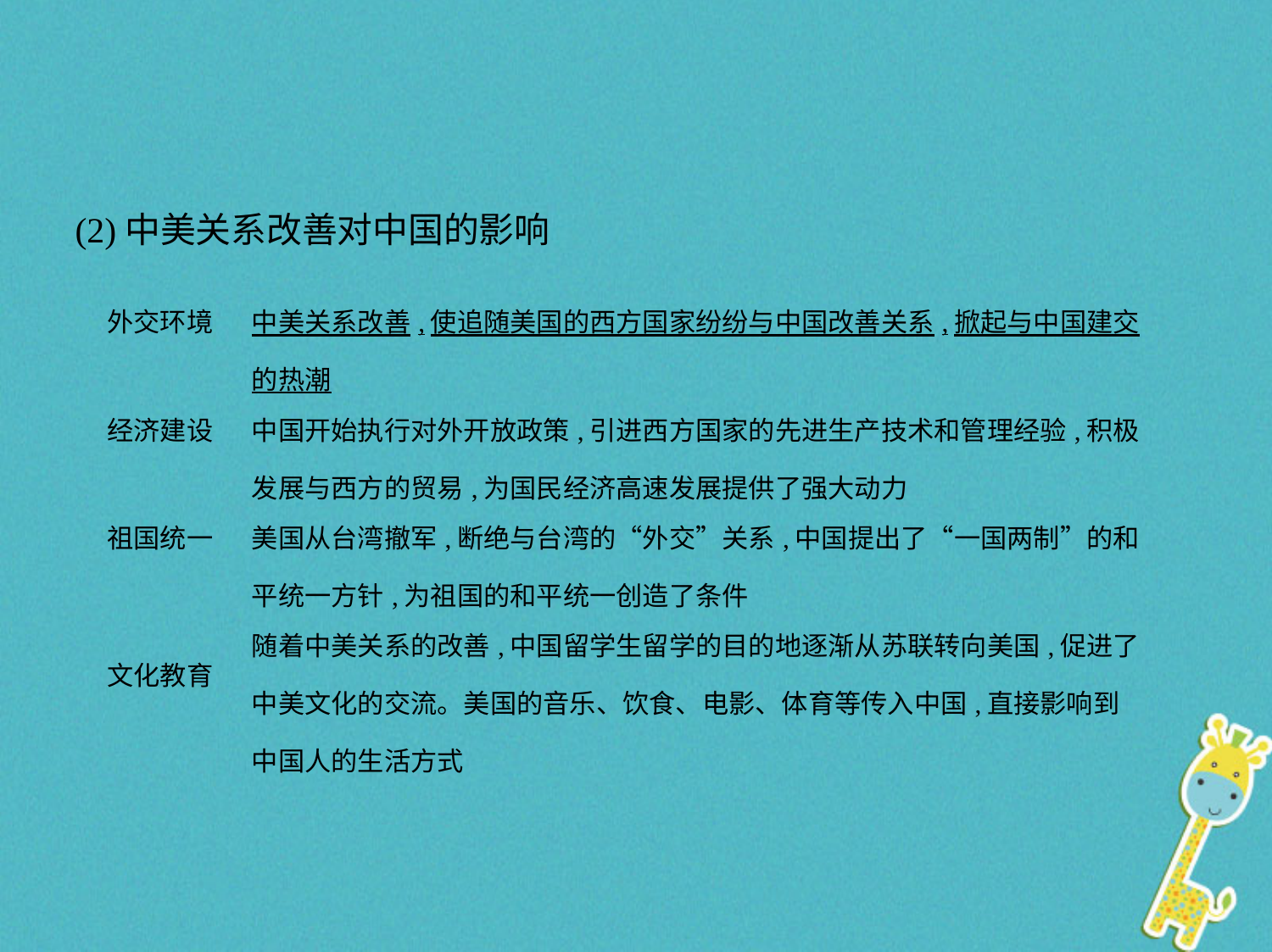

(2)中美关系改善对中国的影响
| 外交环境 | 中美关系改善,使追随美国的西方国家纷纷与中国改善关系,掀起与中国建交的热潮 |
| --- | --- |
| 经济建设 | 中国开始执行对外开放政策,引进西方国家的先进生产技术和管理经验,积极发展与西方的贸易,为国民经济高速发展提供了强大动力 |
| 祖国统一 | 美国从台湾撤军,断绝与台湾的“外交”关系,中国提出了“一国两制”的和平统一方针,为祖国的和平统一创造了条件 |
| 文化教育 | 随着中美关系的改善,中国留学生留学的目的地逐渐从苏联转向美国,促进了中美文化的交流。美国的音乐、饮食、电影、体育等传入中国,直接影响到中国人的生活方式 |